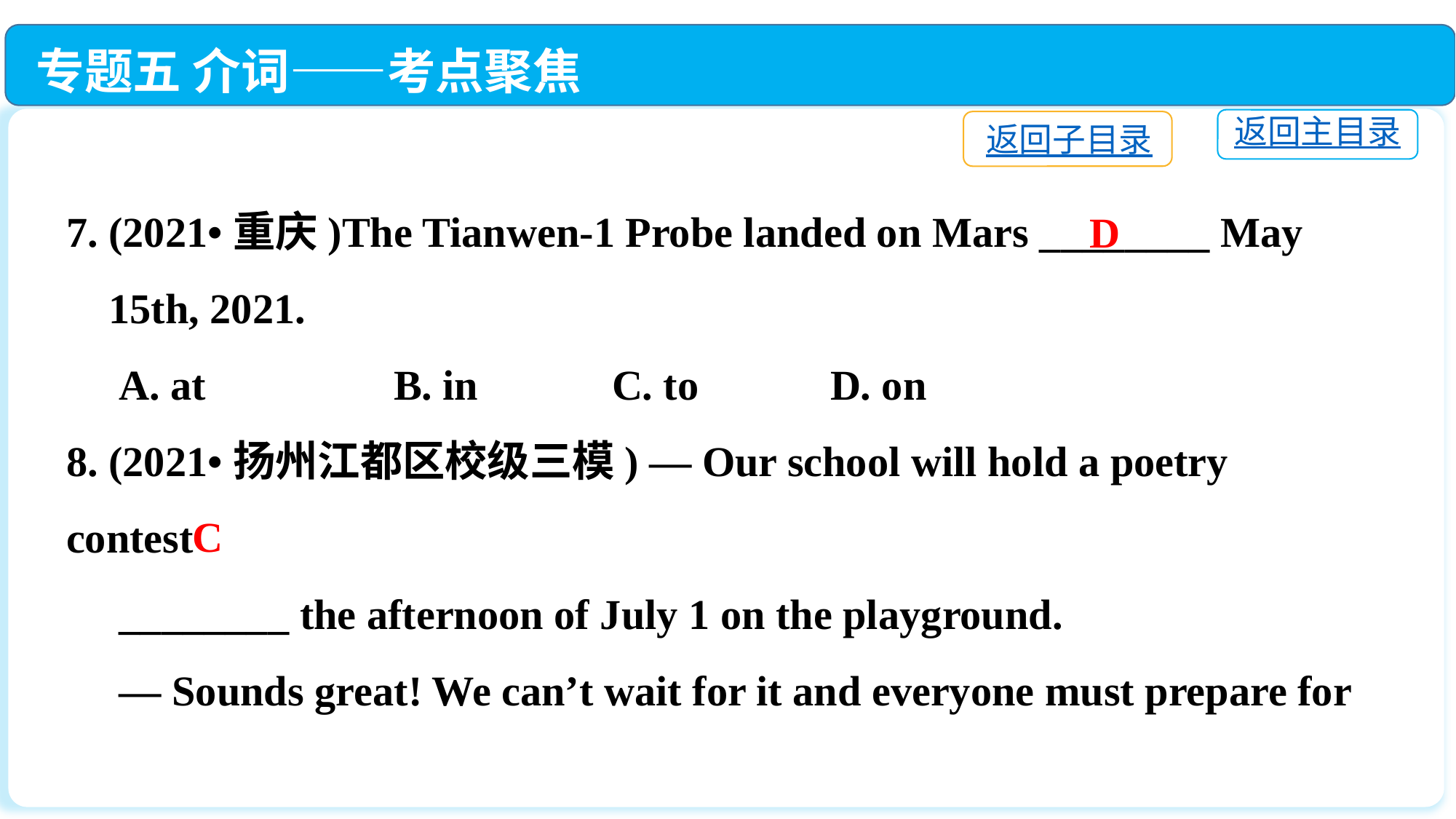

专题五 介词——考点聚焦

返回主目录

返回子目录
7. (2021•重庆)The Tianwen-1 Probe landed on Mars ________ May
    15th, 2021.
     A. at		B. in		C. to		D. on
8. (2021•扬州江都区校级三模) — Our school will hold a poetry contest
     ________ the afternoon of July 1 on the playground.
     — Sounds great! We can’t wait for it and everyone must prepare for
     it.
     A. in		B. at		C. on		D. during
D
C